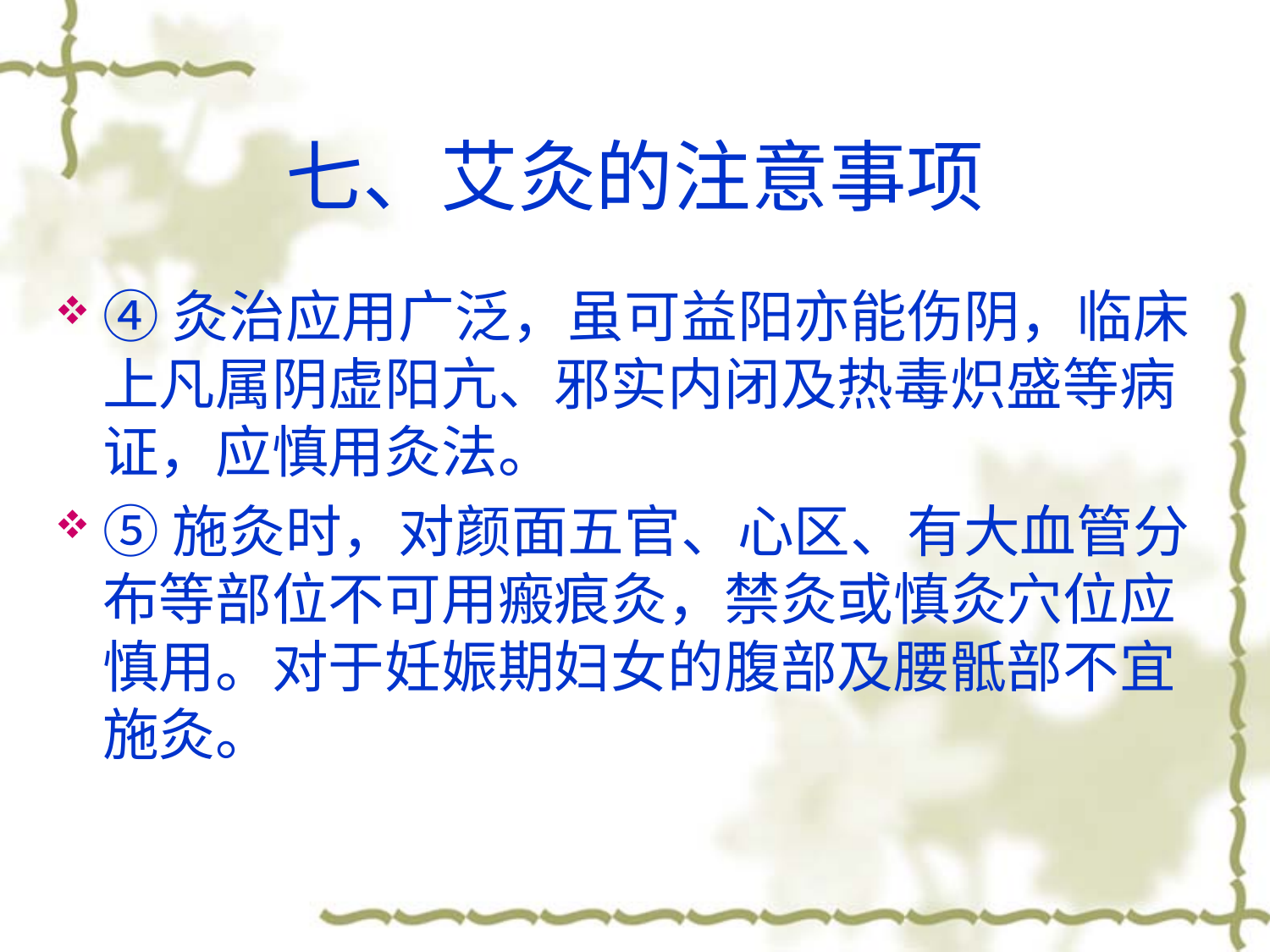

# 七、艾灸的注意事项
④灸治应用广泛，虽可益阳亦能伤阴，临床上凡属阴虚阳亢、邪实内闭及热毒炽盛等病证，应慎用灸法。
⑤施灸时，对颜面五官、心区、有大血管分布等部位不可用瘢痕灸，禁灸或慎灸穴位应慎用。对于妊娠期妇女的腹部及腰骶部不宜施灸。